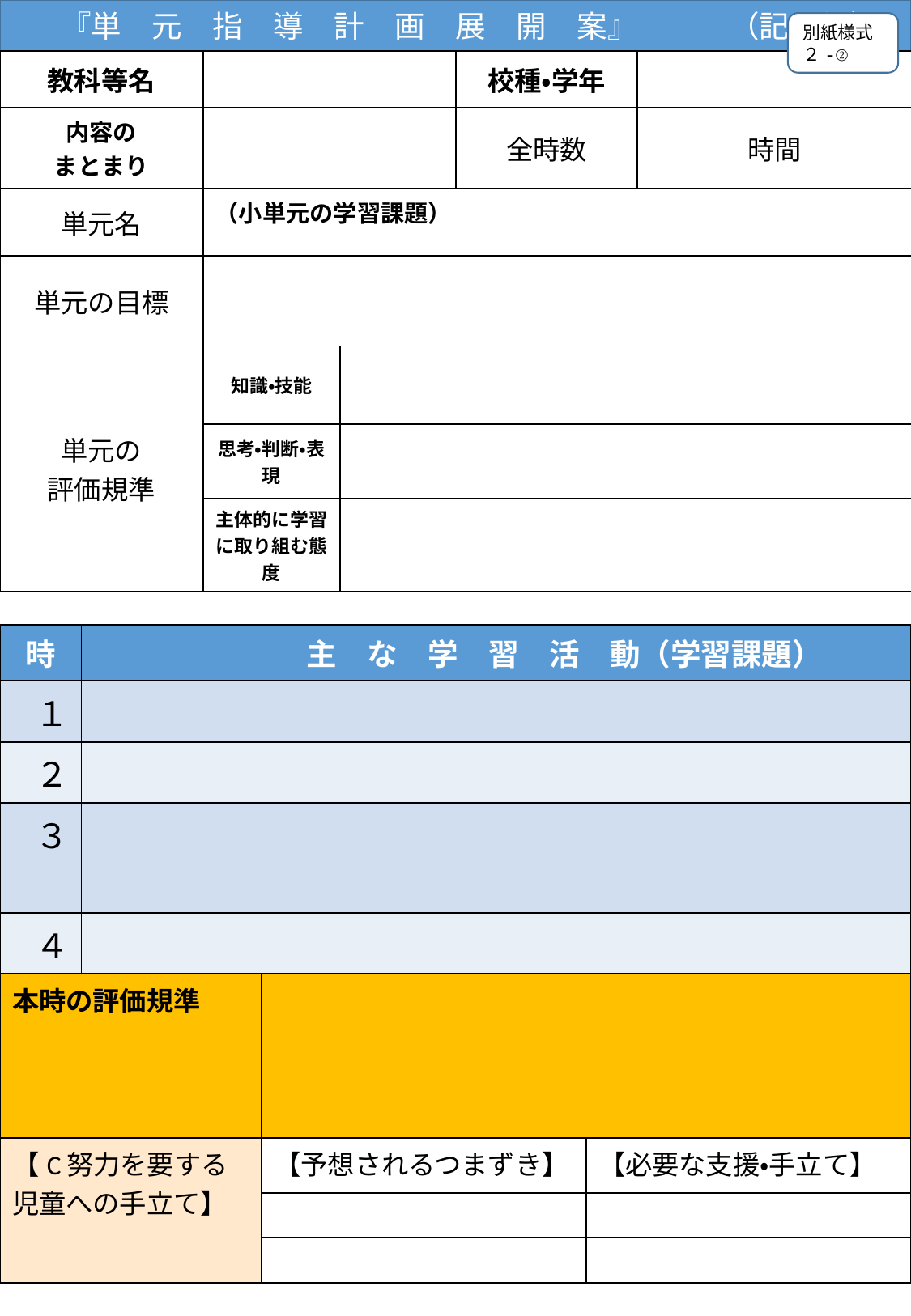

『単　元　指　導　計　画　展　開　案』　　　（記入例）
別紙様式
２-②
| 教科等名 |  |  | 校種・学年 |  |
| --- | --- | --- | --- | --- |
| 内容の まとまり |  |  | 全時数 | 時間 |
| 単元名 | （小単元の学習課題） |  |  |  |
| 単元の目標 |  |  |  |  |
| 単元の 評価規準 | 知識・技能 |  |  |  |
|  | 思考・判断・表現 |  |  |  |
|  | 主体的に学習に取り組む態度 |  |  |  |
| 時 | 主　な　学　習　活　動（学習課題） |
| --- | --- |
| １ |  |
| ２ |  |
| ３ |  |
| ４ |  |
| 本時の評価規準 |  |  |
| --- | --- | --- |
| 【C努力を要する児童への手立て】 | 【予想されるつまずき】 | 【必要な支援・手立て】 |
|  |  |  |
|  |  |  |